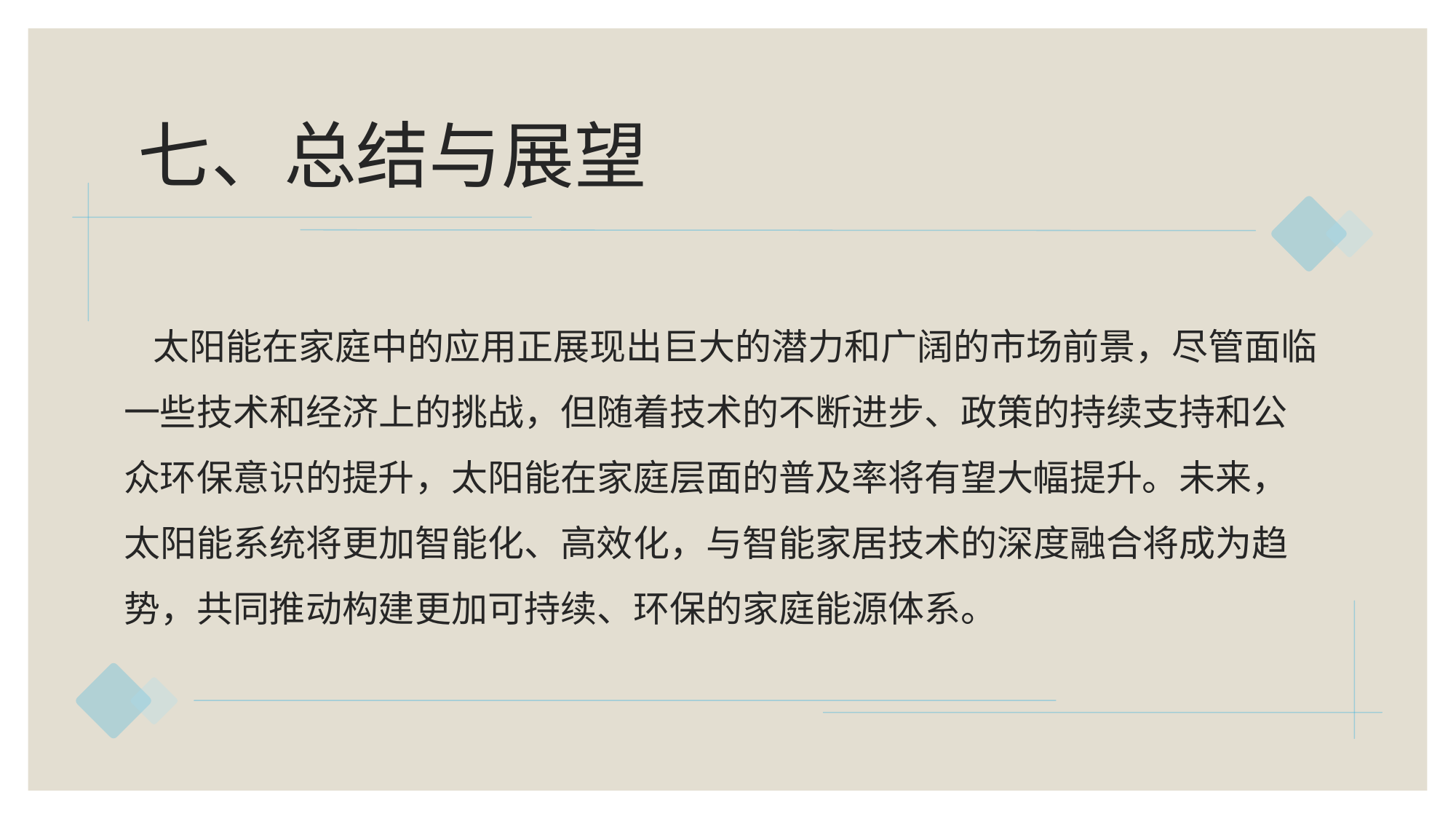

# 七、总结与展望

   太阳能在家庭中的应用正展现出巨大的潜力和广阔的市场前景，尽管面临一些技术和经济上的挑战，但随着技术的不断进步、政策的持续支持和公众环保意识的提升，太阳能在家庭层面的普及率将有望大幅提升。未来，太阳能系统将更加智能化、高效化，与智能家居技术的深度融合将成为趋势，共同推动构建更加可持续、环保的家庭能源体系。